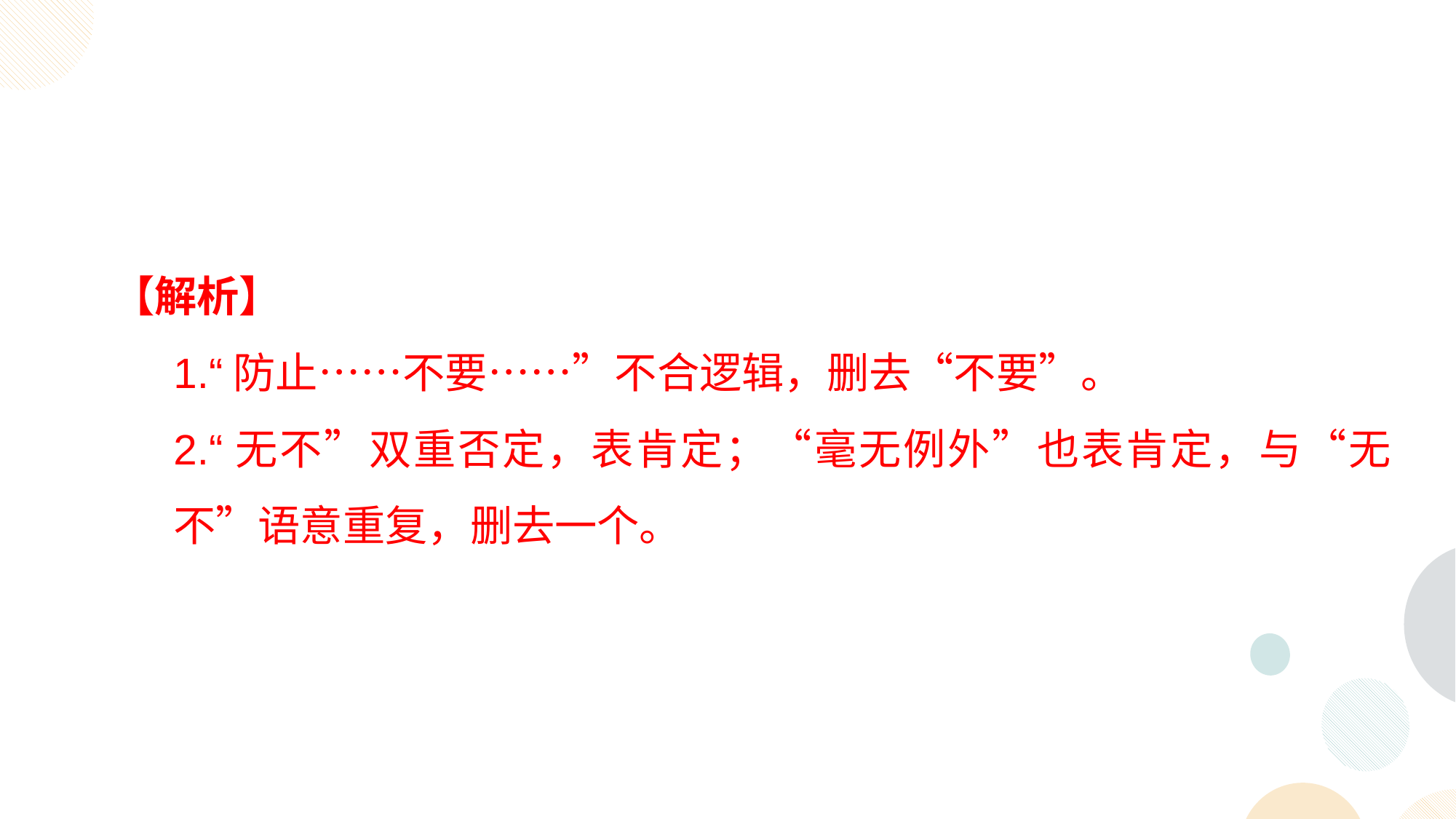

【解析】
1.“防止……不要……”不合逻辑，删去“不要”。
2.“无不”双重否定，表肯定；“毫无例外”也表肯定，与“无不”语意重复，删去一个。